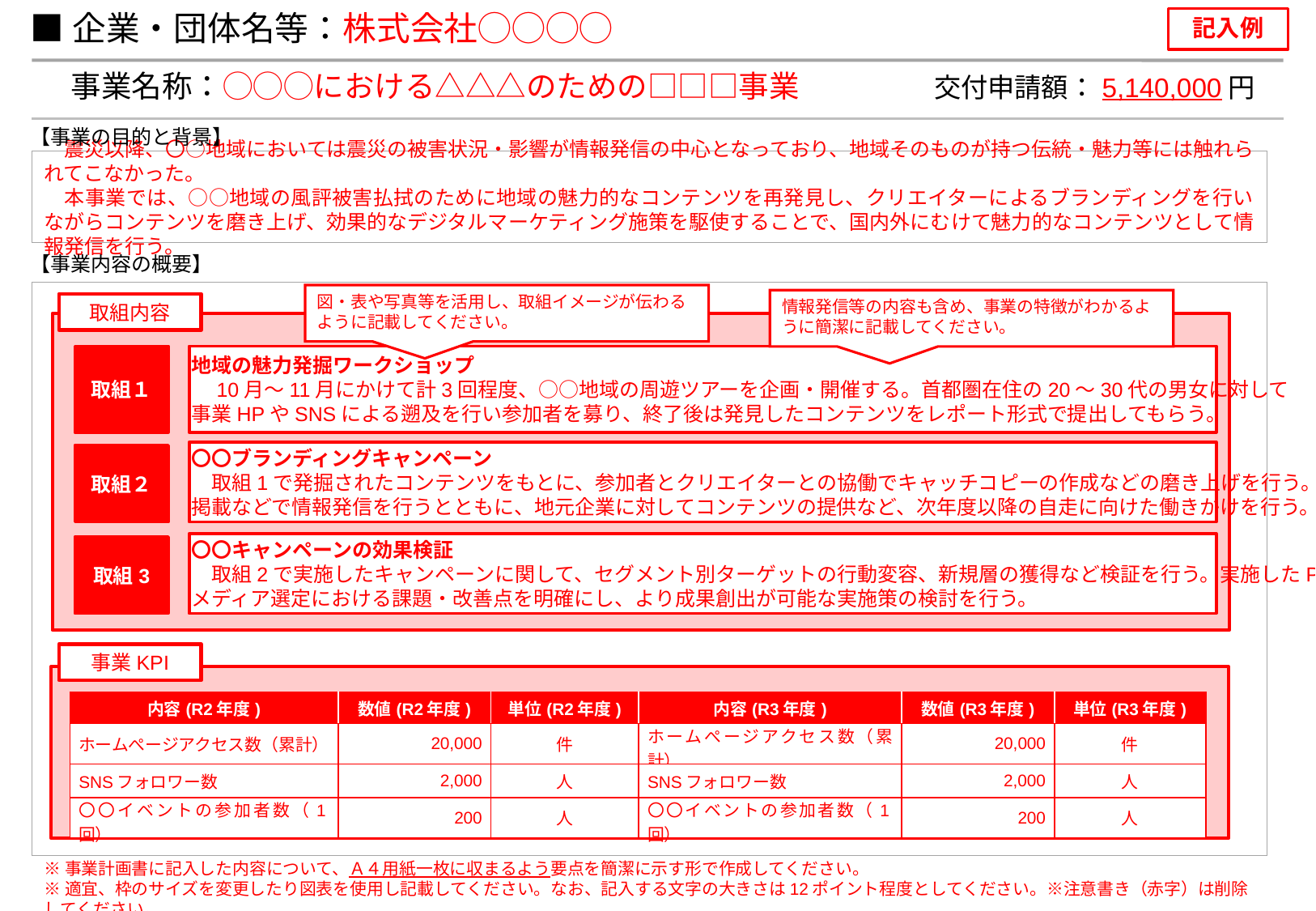

■企業・団体名等：株式会社◯◯◯◯
記入例
事業名称：◯◯◯における△△△のための□□□事業
交付申請額：5,140,000円
【事業の目的と背景】
　震災以降、〇○地域においては震災の被害状況・影響が情報発信の中心となっており、地域そのものが持つ伝統・魅力等には触れられてこなかった。
　本事業では、○○地域の風評被害払拭のために地域の魅力的なコンテンツを再発見し、クリエイターによるブランディングを行いながらコンテンツを磨き上げ、効果的なデジタルマーケティング施策を駆使することで、国内外にむけて魅力的なコンテンツとして情報発信を行う。
【事業内容の概要】

図・表や写真等を活用し、取組イメージが伝わるように記載してください。
情報発信等の内容も含め、事業の特徴がわかるように簡潔に記載してください。
取組内容

取組１
地域の魅力発掘ワークショップ
　10月～11月にかけて計3回程度、○○地域の周遊ツアーを企画・開催する。首都圏在住の20～30代の男女に対して
事業HPやSNSによる遡及を行い参加者を募り、終了後は発見したコンテンツをレポート形式で提出してもらう。
〇〇ブランディングキャンペーン
　取組1で発掘されたコンテンツをもとに、参加者とクリエイターとの協働でキャッチコピーの作成などの磨き上げを行う。新聞への
掲載などで情報発信を行うとともに、地元企業に対してコンテンツの提供など、次年度以降の自走に向けた働きかけを行う。
取組２
〇〇キャンペーンの効果検証
　取組2で実施したキャンペーンに関して、セグメント別ターゲットの行動変容、新規層の獲得など検証を行う。実施したPR手法や
メディア選定における課題・改善点を明確にし、より成果創出が可能な実施策の検討を行う。
取組3
事業KPI

| 内容(R2年度) | 数値(R2年度) | 単位(R2年度) | 内容(R3年度) | 数値(R3年度) | 単位(R3年度) |
| --- | --- | --- | --- | --- | --- |
| ホームぺージアクセス数（累計） | 20,000 | 件 | ホームぺージアクセス数（累計） | 20,000 | 件 |
| SNSフォロワー数 | 2,000 | 人 | SNSフォロワー数 | 2,000 | 人 |
| 〇〇イベントの参加者数（1回） | 200 | 人 | 〇〇イベントの参加者数（1回） | 200 | 人 |
※事業計画書に記入した内容について、Ａ４用紙一枚に収まるよう要点を簡潔に示す形で作成してください。
※適宜、枠のサイズを変更したり図表を使用し記載してください。なお、記入する文字の大きさは12ポイント程度としてください。※注意書き（赤字）は削除してください。